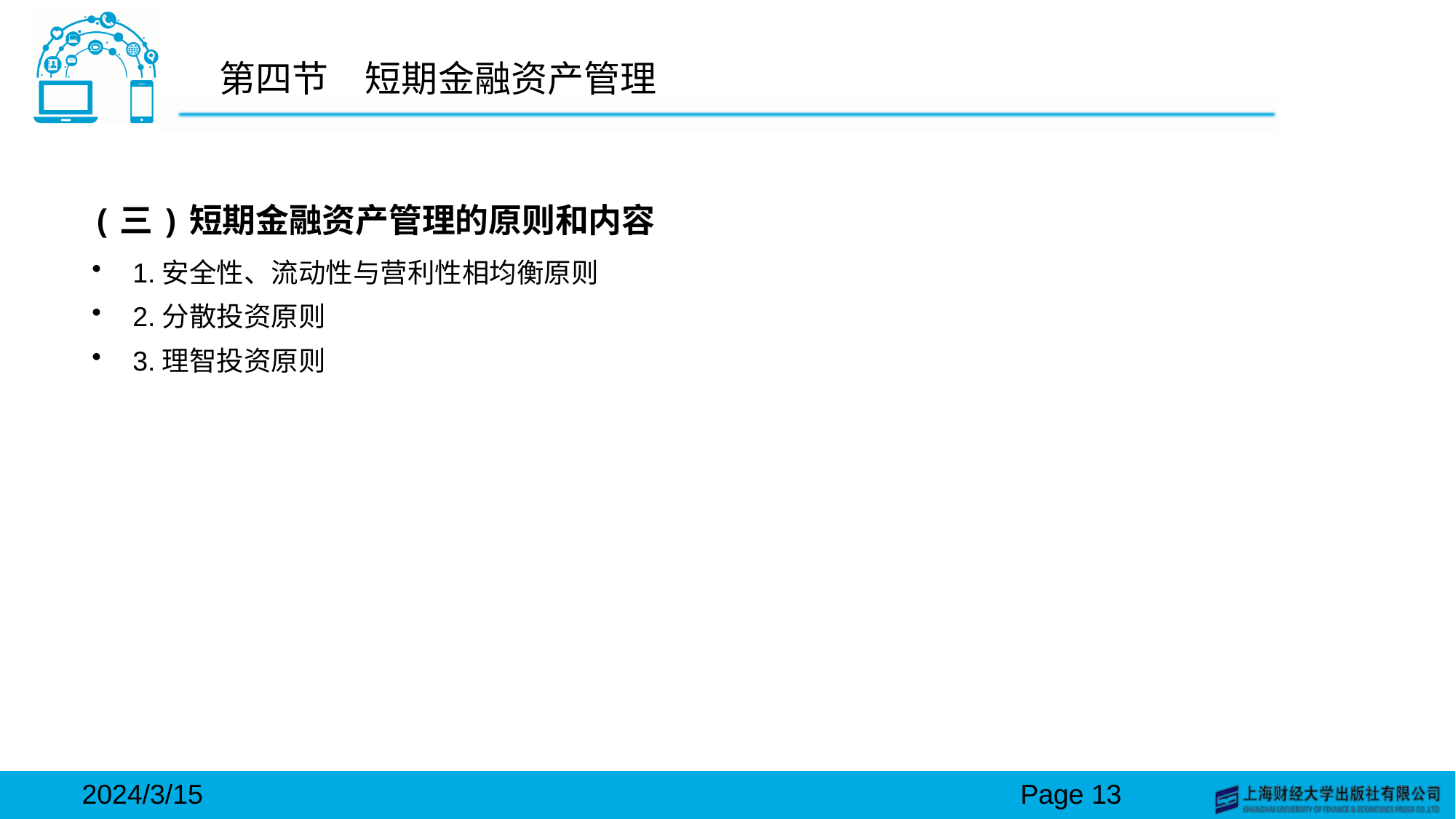

# 第四节　短期金融资产管理
(三)短期金融资产管理的原则和内容
1.安全性、流动性与营利性相均衡原则
2.分散投资原则
3.理智投资原则

2024/3/15
Page 13